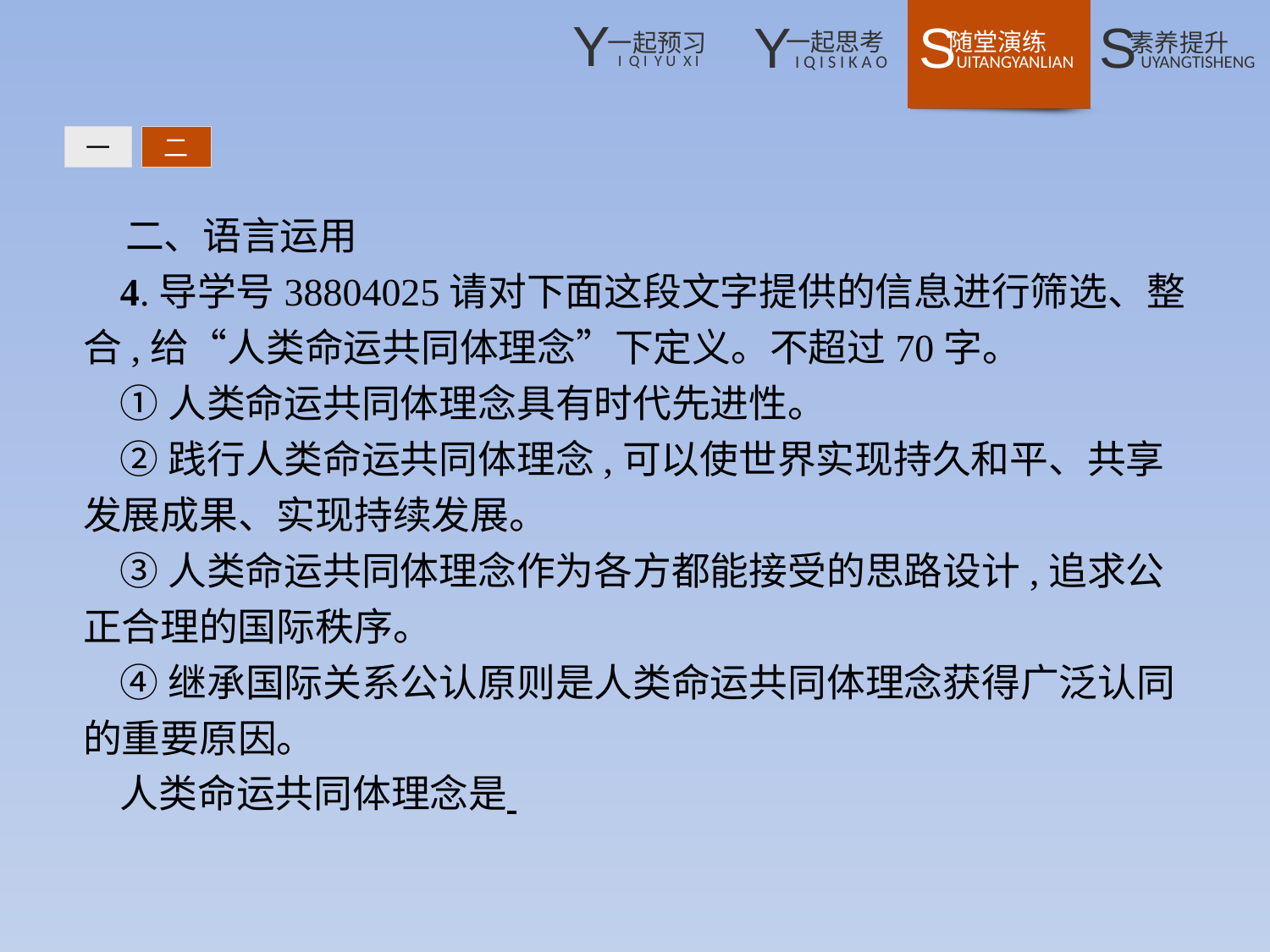

一
二
二、语言运用
4.导学号38804025请对下面这段文字提供的信息进行筛选、整合,给“人类命运共同体理念”下定义。不超过70字。
①人类命运共同体理念具有时代先进性。
②践行人类命运共同体理念,可以使世界实现持久和平、共享发展成果、实现持续发展。
③人类命运共同体理念作为各方都能接受的思路设计,追求公正合理的国际秩序。
④继承国际关系公认原则是人类命运共同体理念获得广泛认同的重要原因。
人类命运共同体理念是